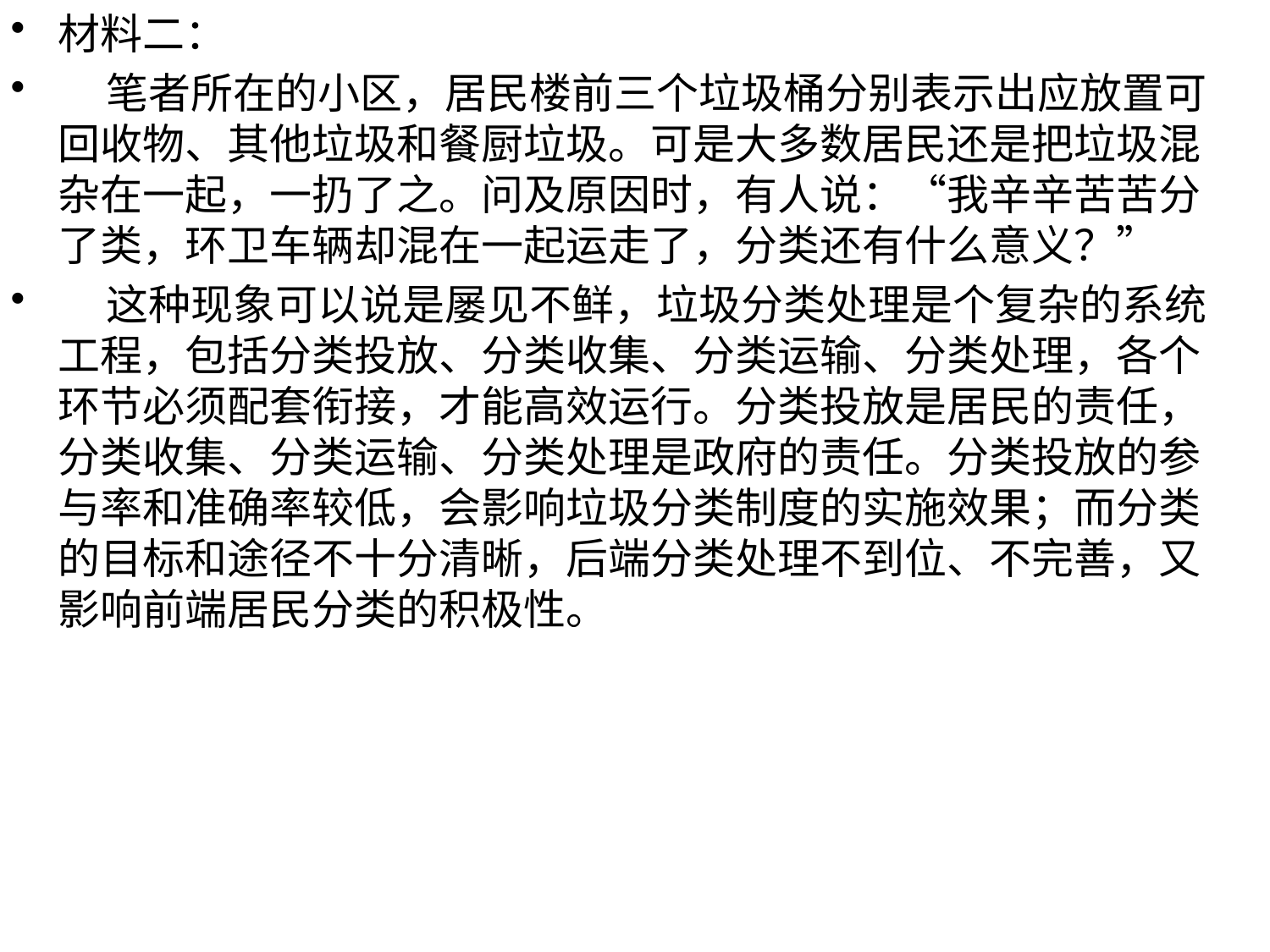

材料二：
    笔者所在的小区，居民楼前三个垃圾桶分别表示出应放置可回收物、其他垃圾和餐厨垃圾。可是大多数居民还是把垃圾混杂在一起，一扔了之。问及原因时，有人说：“我辛辛苦苦分了类，环卫车辆却混在一起运走了，分类还有什么意义？”
    这种现象可以说是屡见不鲜，垃圾分类处理是个复杂的系统工程，包括分类投放、分类收集、分类运输、分类处理，各个环节必须配套衔接，才能高效运行。分类投放是居民的责任，分类收集、分类运输、分类处理是政府的责任。分类投放的参与率和准确率较低，会影响垃圾分类制度的实施效果；而分类的目标和途径不十分清晰，后端分类处理不到位、不完善，又影响前端居民分类的积极性。

#